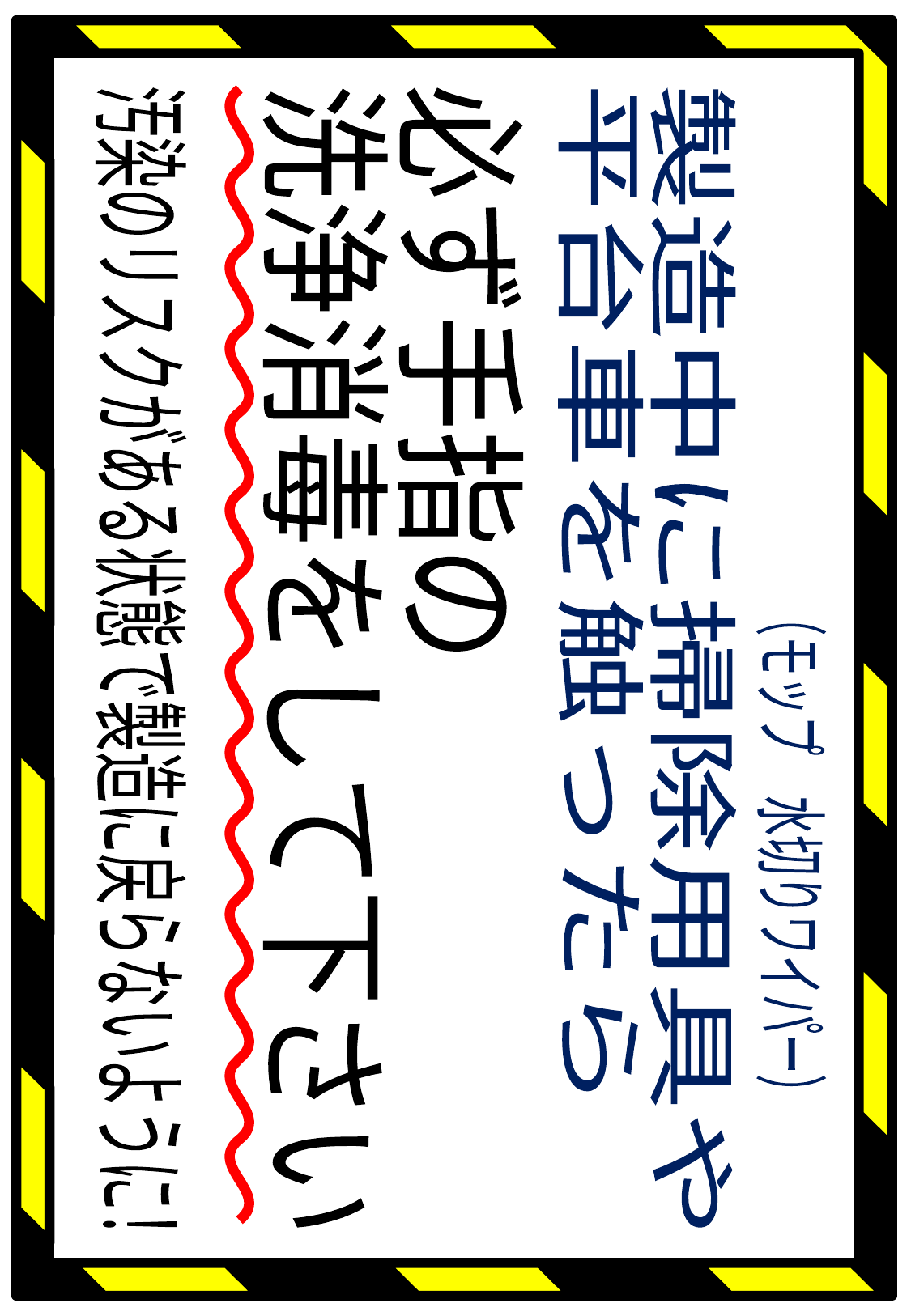

必ず手指の
洗浄消毒をして下さい
製造中に掃除用具や
平台車を触ったら
汚染のリスクがある状態で製造に戻らないように！

（モップ　水切りワイパー）